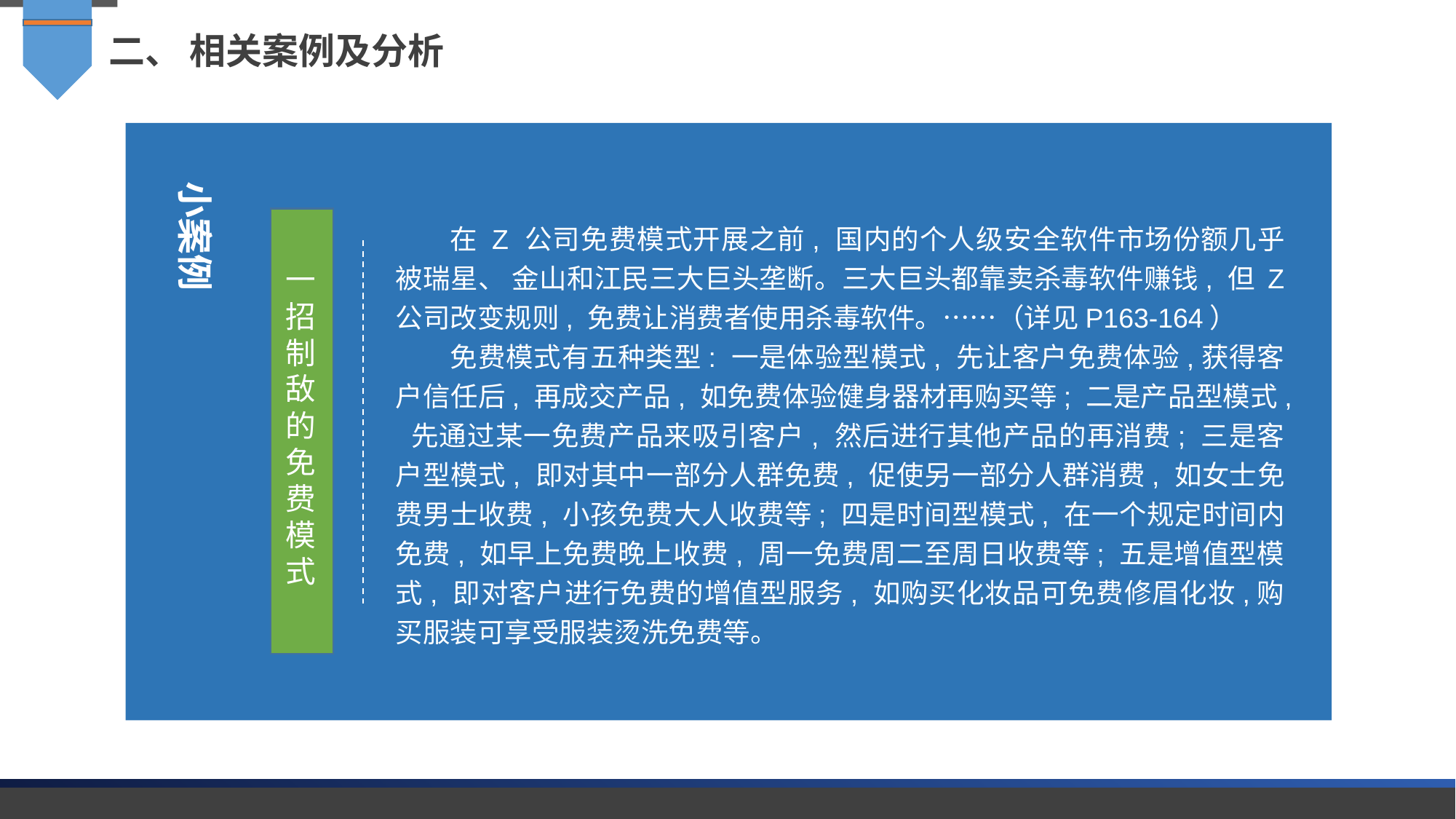

二、 相关案例及分析

小案例

在 Z 公司免费模式开展之前, 国内的个人级安全软件市场份额几乎被瑞星、 金山和江民三大巨头垄断。三大巨头都靠卖杀毒软件赚钱, 但 Z 公司改变规则, 免费让消费者使用杀毒软件。……（详见P163-164）
免费模式有五种类型: 一是体验型模式, 先让客户免费体验,获得客户信任后, 再成交产品, 如免费体验健身器材再购买等; 二是产品型模式, 先通过某一免费产品来吸引客户, 然后进行其他产品的再消费; 三是客户型模式, 即对其中一部分人群免费, 促使另一部分人群消费, 如女士免费男士收费, 小孩免费大人收费等; 四是时间型模式, 在一个规定时间内免费, 如早上免费晚上收费, 周一免费周二至周日收费等; 五是增值型模式, 即对客户进行免费的增值型服务, 如购买化妆品可免费修眉化妆,购买服装可享受服装烫洗免费等。
一招制敌的免费模式